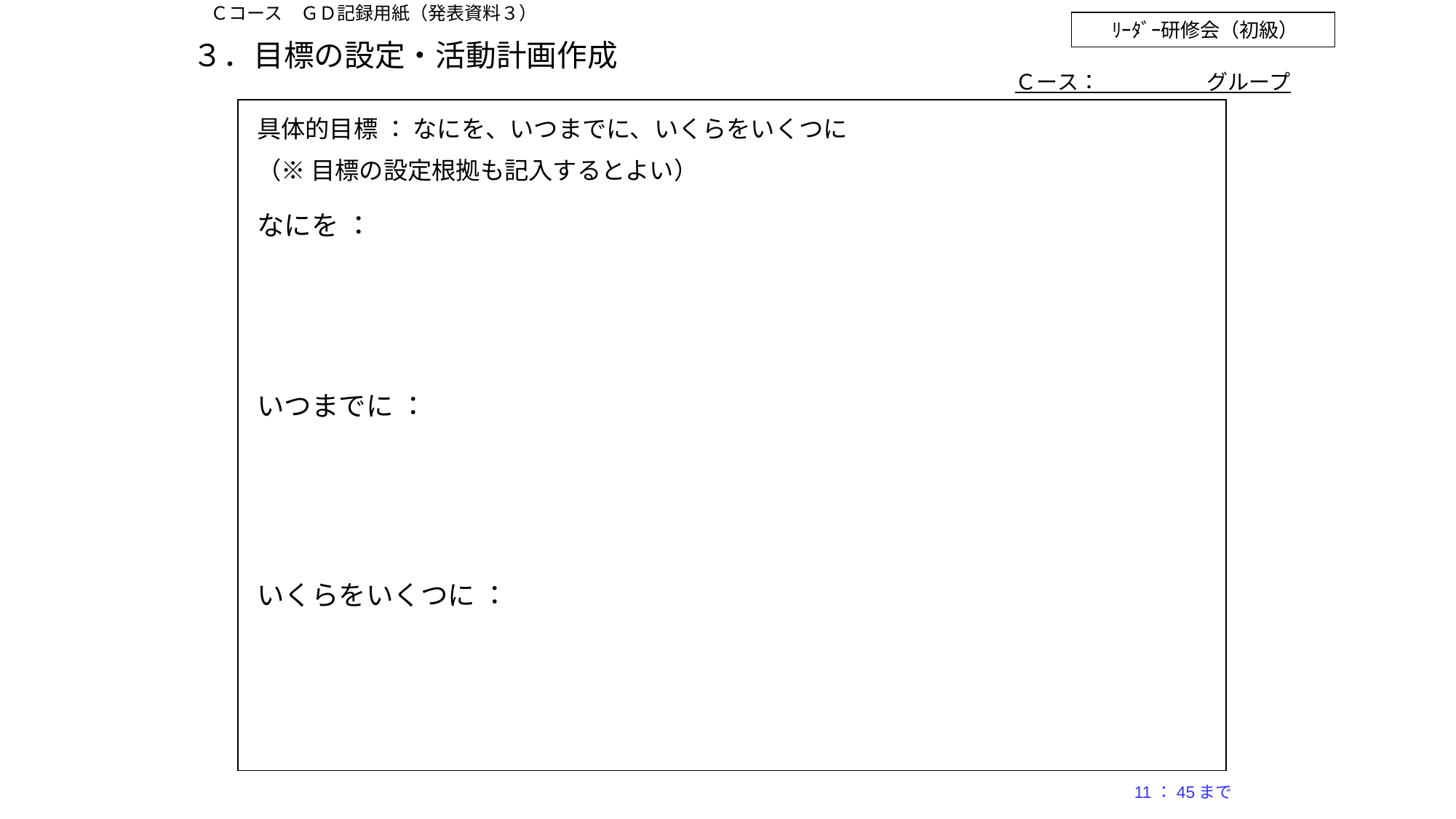

Ｃコース　ＧＤ記録用紙（発表資料３）
ﾘｰﾀﾞｰ研修会（初級）
３．目標の設定・活動計画作成
Ｃース：　　　　　グループ

具体的目標 ： なにを、いつまでに、いくらをいくつに
（※ 目標の設定根拠も記入するとよい）
なにを ：
いつまでに ：
いくらをいくつに ：
11：45まで